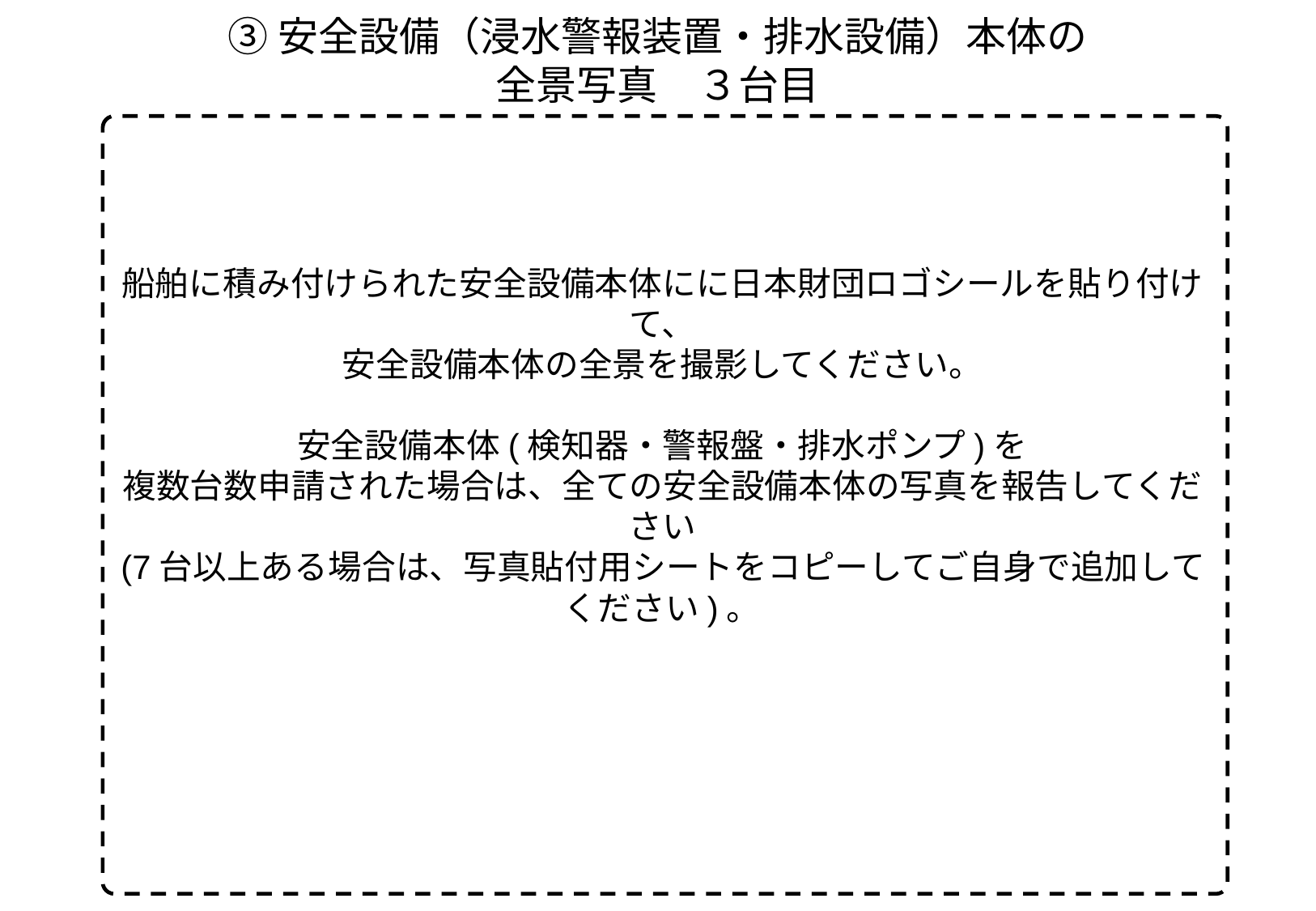

③安全設備（浸水警報装置・排水設備）本体の
全景写真　３台目

船舶に積み付けられた安全設備本体にに日本財団ロゴシールを貼り付けて、
安全設備本体の全景を撮影してください。

安全設備本体(検知器・警報盤・排水ポンプ)を
複数台数申請された場合は、全ての安全設備本体の写真を報告してください
(7台以上ある場合は、写真貼付用シートをコピーしてご自身で追加してください)。